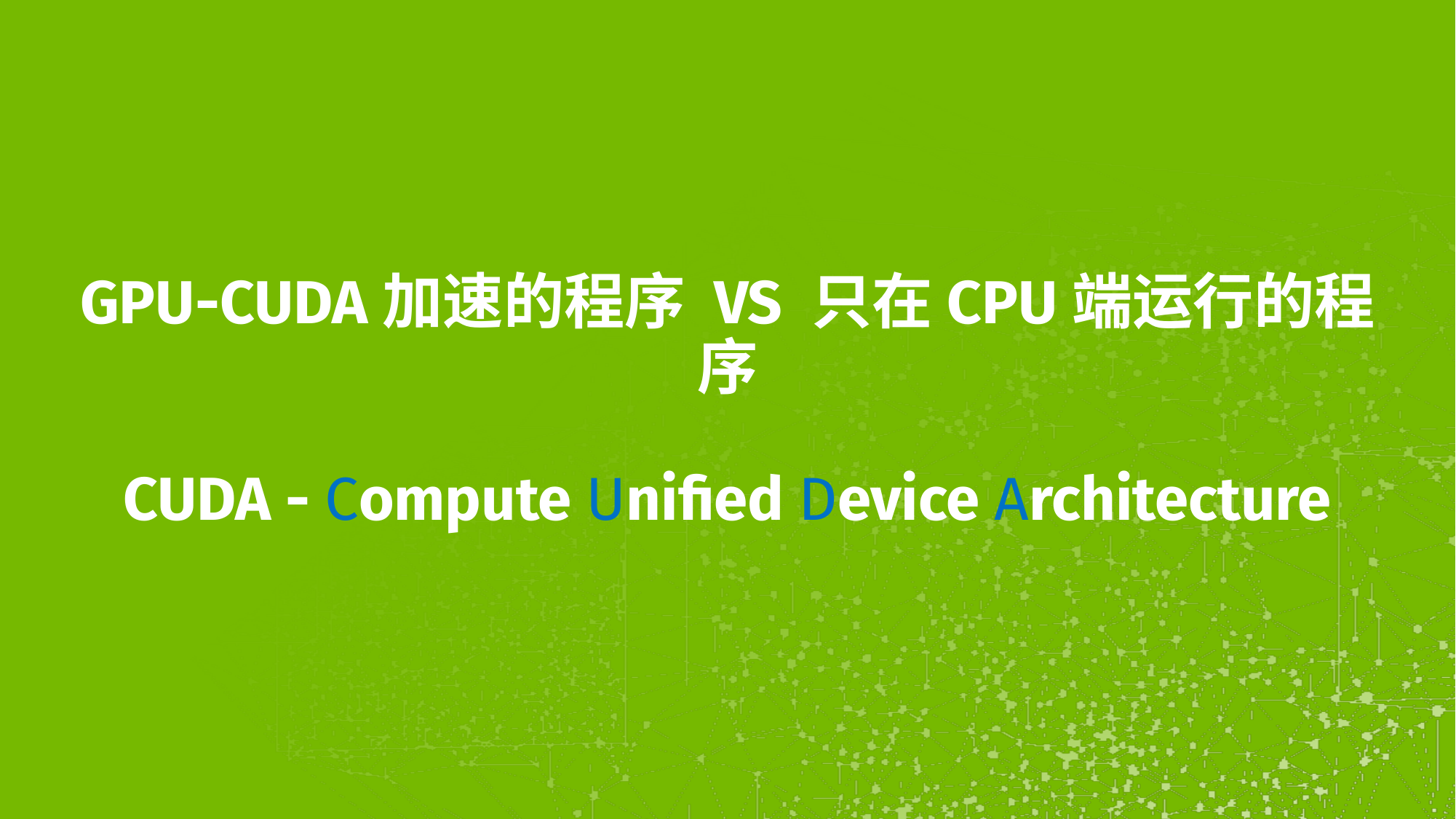

# GPU-CUDA加速的程序 VS 只在CPU端运行的程序 CUDA - Compute Unified Device Architecture